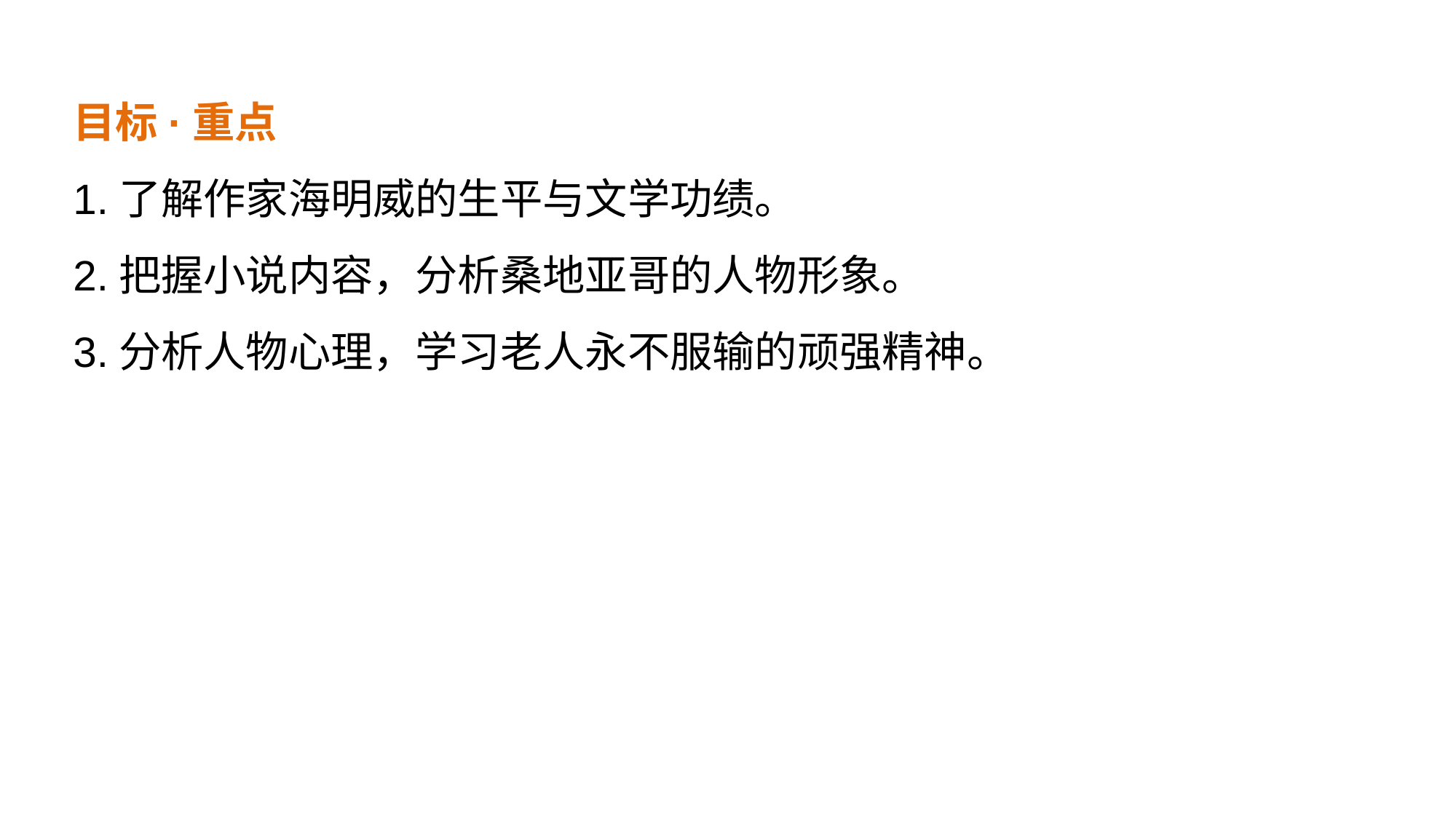

目标·重点
1.了解作家海明威的生平与文学功绩。
2.把握小说内容，分析桑地亚哥的人物形象。
3.分析人物心理，学习老人永不服输的顽强精神。